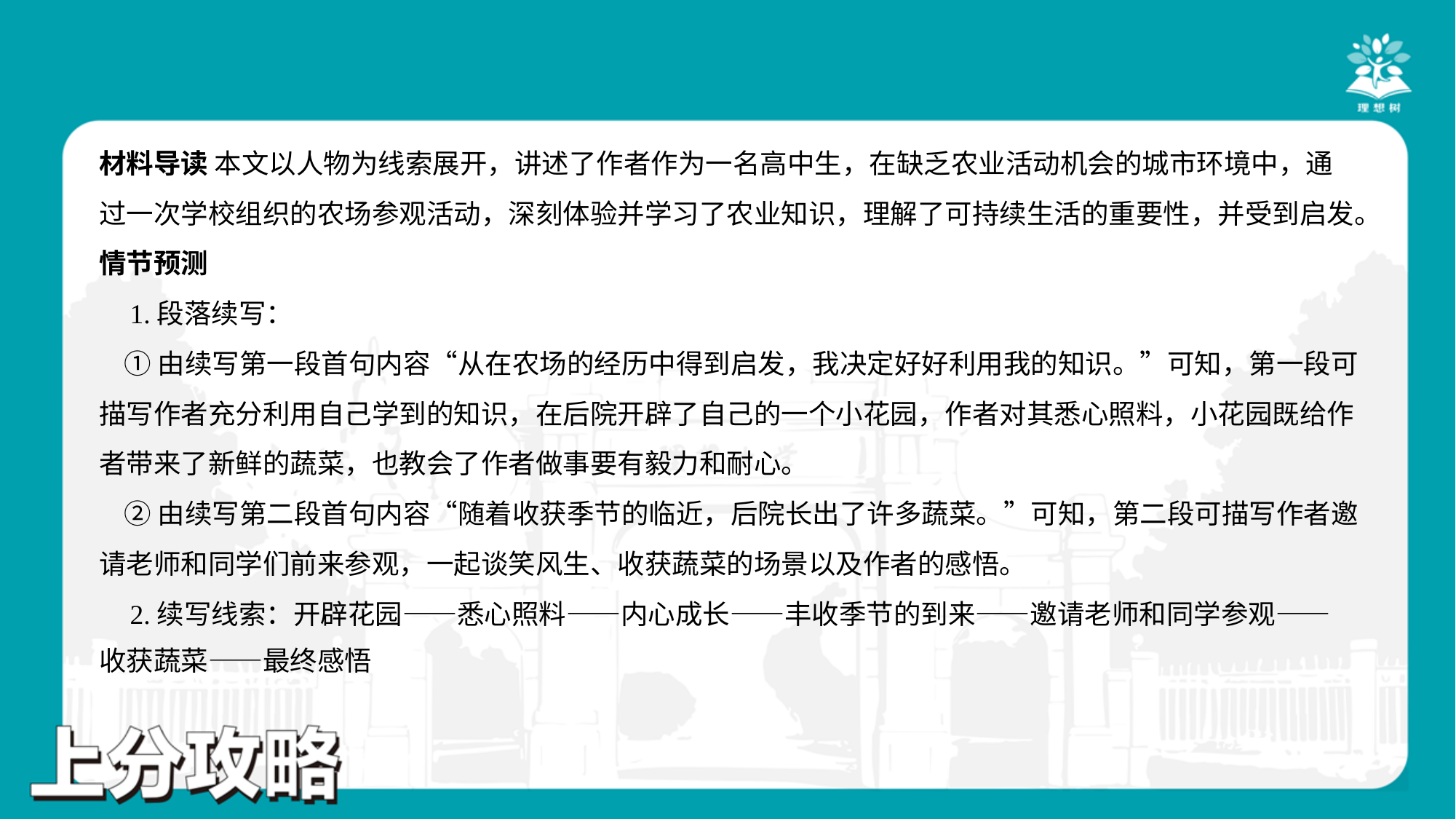

材料导读 本文以人物为线索展开，讲述了作者作为一名高中生，在缺乏农业活动机会的城市环境中，通
过一次学校组织的农场参观活动，深刻体验并学习了农业知识，理解了可持续生活的重要性，并受到启发。
情节预测
    1.段落续写：
    ①由续写第一段首句内容“从在农场的经历中得到启发，我决定好好利用我的知识。”可知，第一段可
描写作者充分利用自己学到的知识，在后院开辟了自己的一个小花园，作者对其悉心照料，小花园既给作
者带来了新鲜的蔬菜，也教会了作者做事要有毅力和耐心。
    ②由续写第二段首句内容“随着收获季节的临近，后院长出了许多蔬菜。”可知，第二段可描写作者邀
请老师和同学们前来参观，一起谈笑风生、收获蔬菜的场景以及作者的感悟。
    2.续写线索：开辟花园——悉心照料——内心成长——丰收季节的到来——邀请老师和同学参观——
收获蔬菜——最终感悟